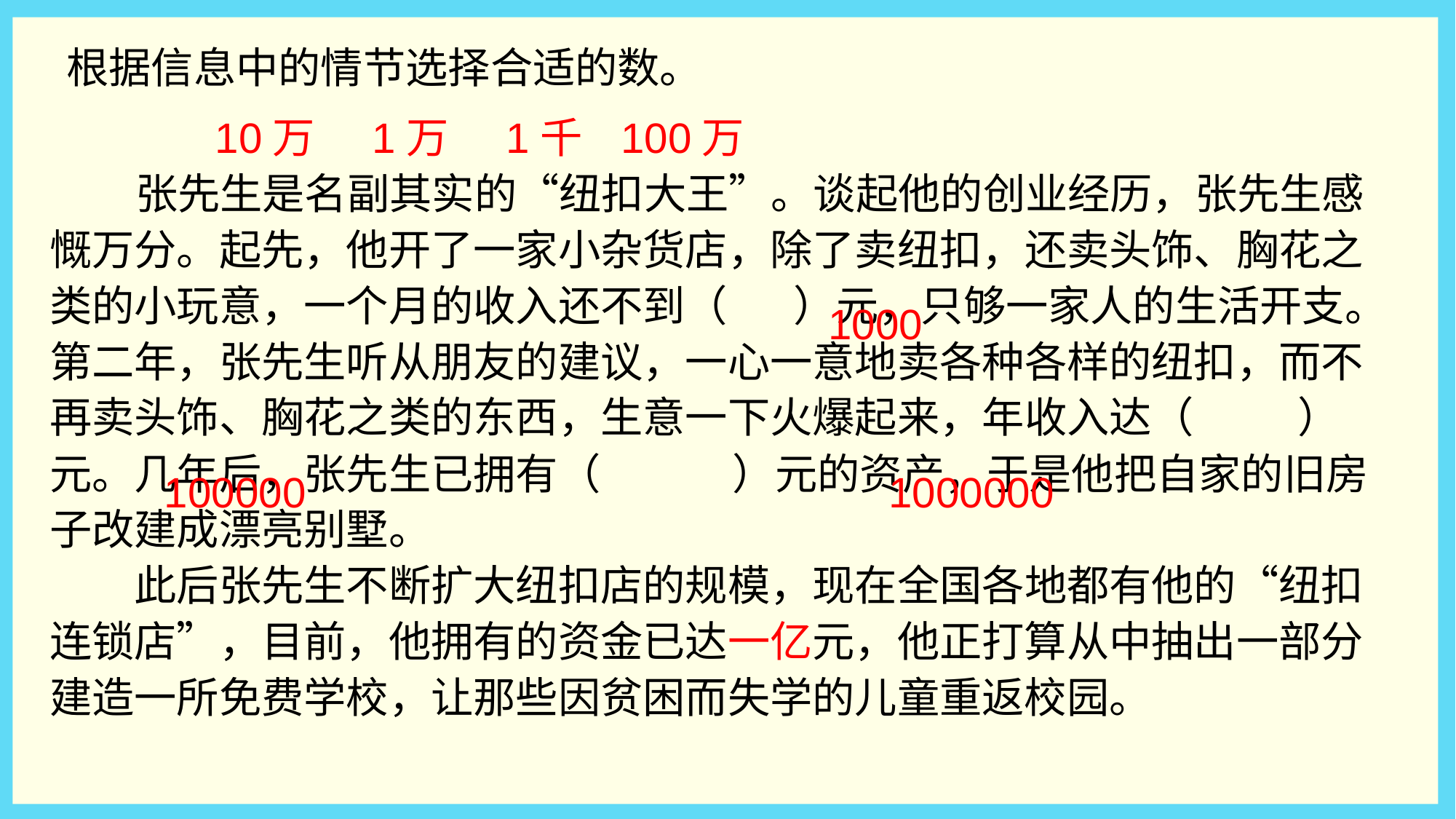

# 根据信息中的情节选择合适的数。
              10万     1万     1千   100万
        张先生是名副其实的“纽扣大王”。谈起他的创业经历，张先生感慨万分。起先，他开了一家小杂货店，除了卖纽扣，还卖头饰、胸花之类的小玩意，一个月的收入还不到（       ）元，只够一家人的生活开支。第二年，张先生听从朋友的建议，一心一意地卖各种各样的纽扣，而不再卖头饰、胸花之类的东西，生意一下火爆起来，年收入达（           ）元。几年后，张先生已拥有（              ）元的资产，于是他把自家的旧房子改建成漂亮别墅。
　　此后张先生不断扩大纽扣店的规模，现在全国各地都有他的“纽扣连锁店”，目前，他拥有的资金已达一亿元，他正打算从中抽出一部分建造一所免费学校，让那些因贫困而失学的儿童重返校园。
1000

100000
1000000